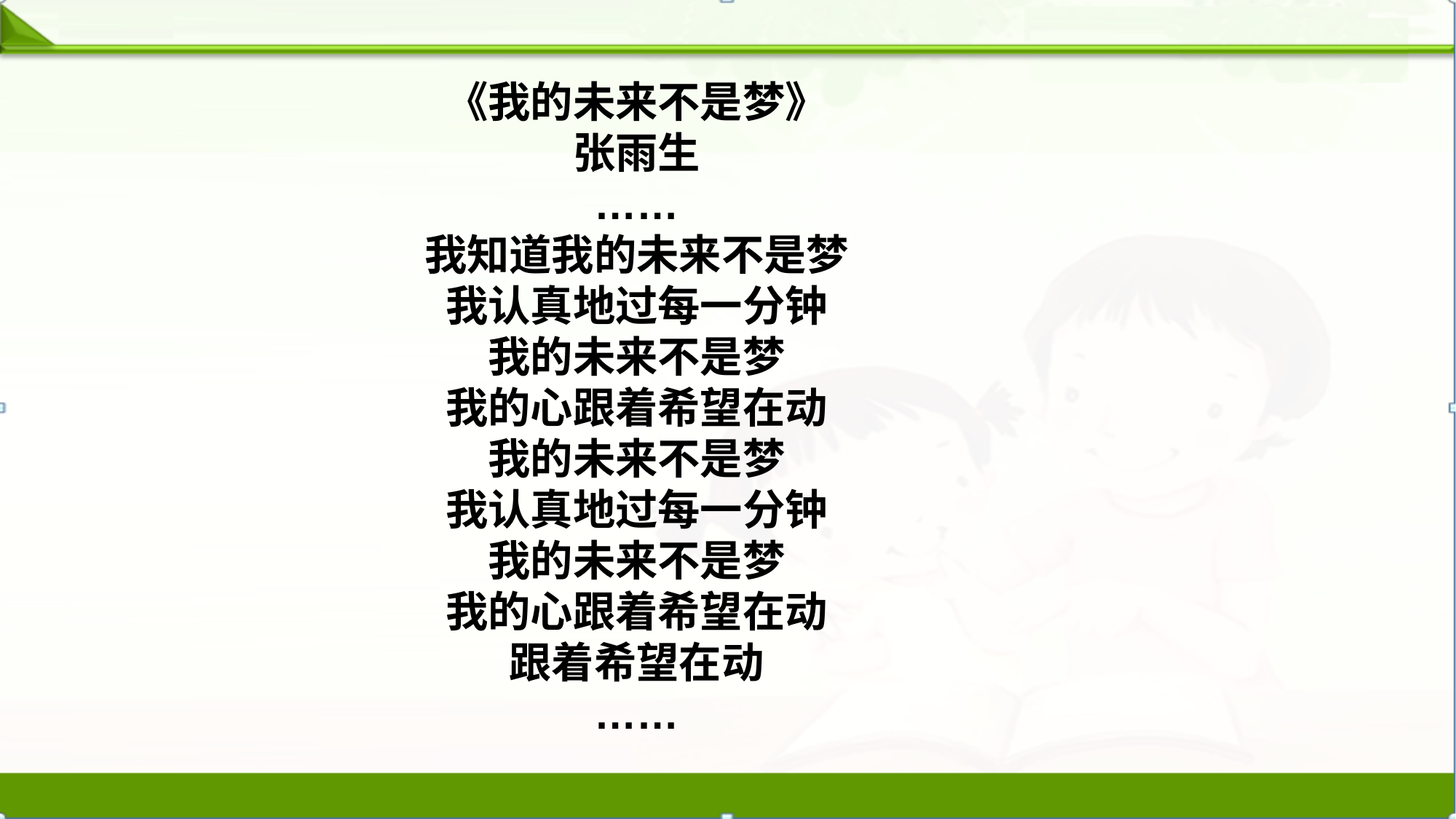

《我的未来不是梦》
张雨生
……
我知道我的未来不是梦
我认真地过每一分钟
我的未来不是梦
我的心跟着希望在动
我的未来不是梦
我认真地过每一分钟
我的未来不是梦
我的心跟着希望在动
跟着希望在动
……